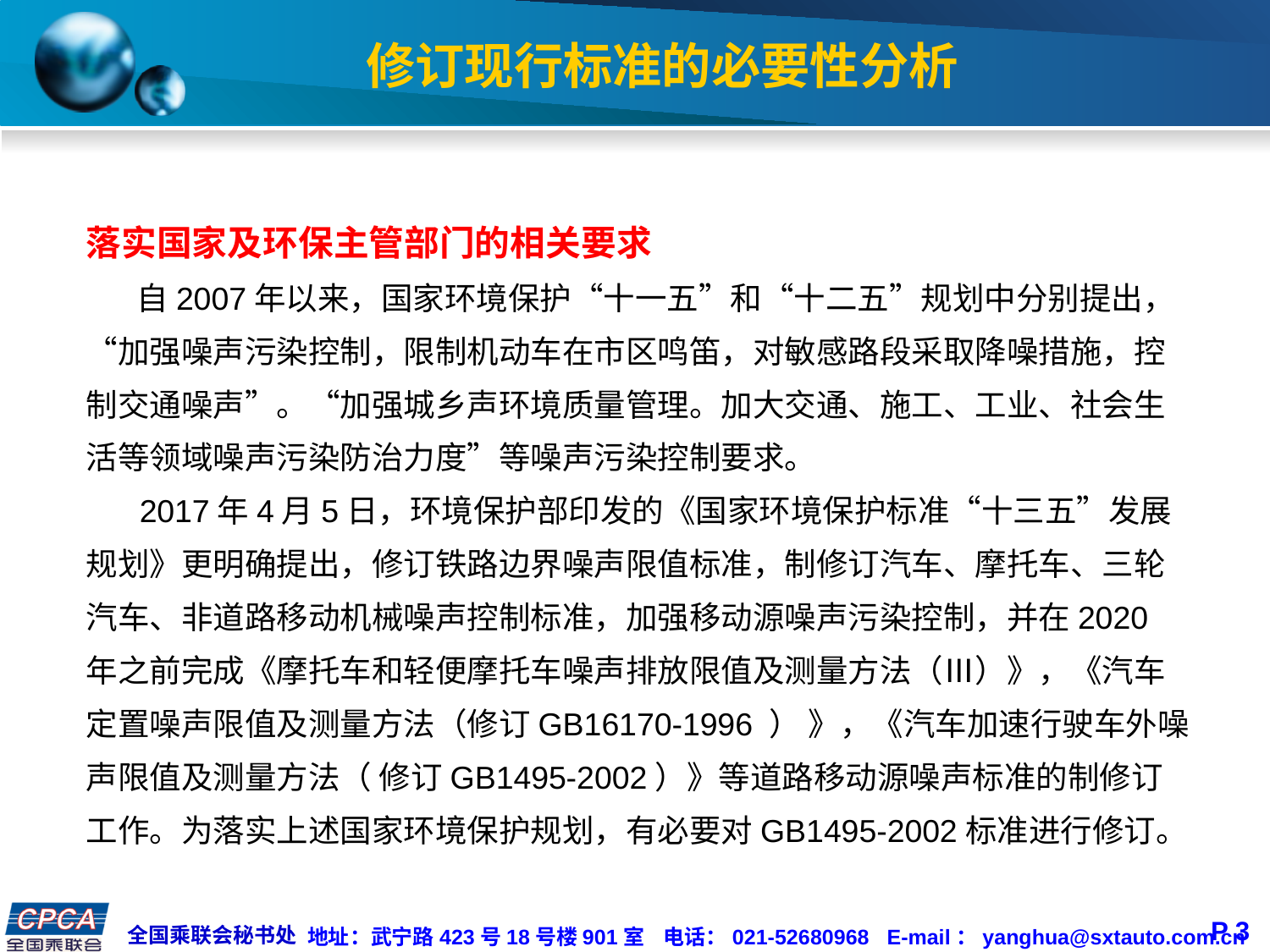

# 修订现行标准的必要性分析
落实国家及环保主管部门的相关要求
      自2007年以来，国家环境保护“十一五”和“十二五”规划中分别提出，“加强噪声污染控制，限制机动车在市区鸣笛，对敏感路段采取降噪措施，控制交通噪声”。“加强城乡声环境质量管理。加大交通、施工、工业、社会生活等领域噪声污染防治力度”等噪声污染控制要求。
      2017年4月5日，环境保护部印发的《国家环境保护标准“十三五”发展规划》更明确提出，修订铁路边界噪声限值标准，制修订汽车、摩托车、三轮汽车、非道路移动机械噪声控制标准，加强移动源噪声污染控制，并在2020 年之前完成《摩托车和轻便摩托车噪声排放限值及测量方法（Ⅲ）》，《汽车定置噪声限值及测量方法（修订GB16170-1996 ） 》，《汽车加速行驶车外噪声限值及测量方法（ 修订GB1495-2002）》等道路移动源噪声标准的制修订工作。为落实上述国家环境保护规划，有必要对GB1495-2002标准进行修订。